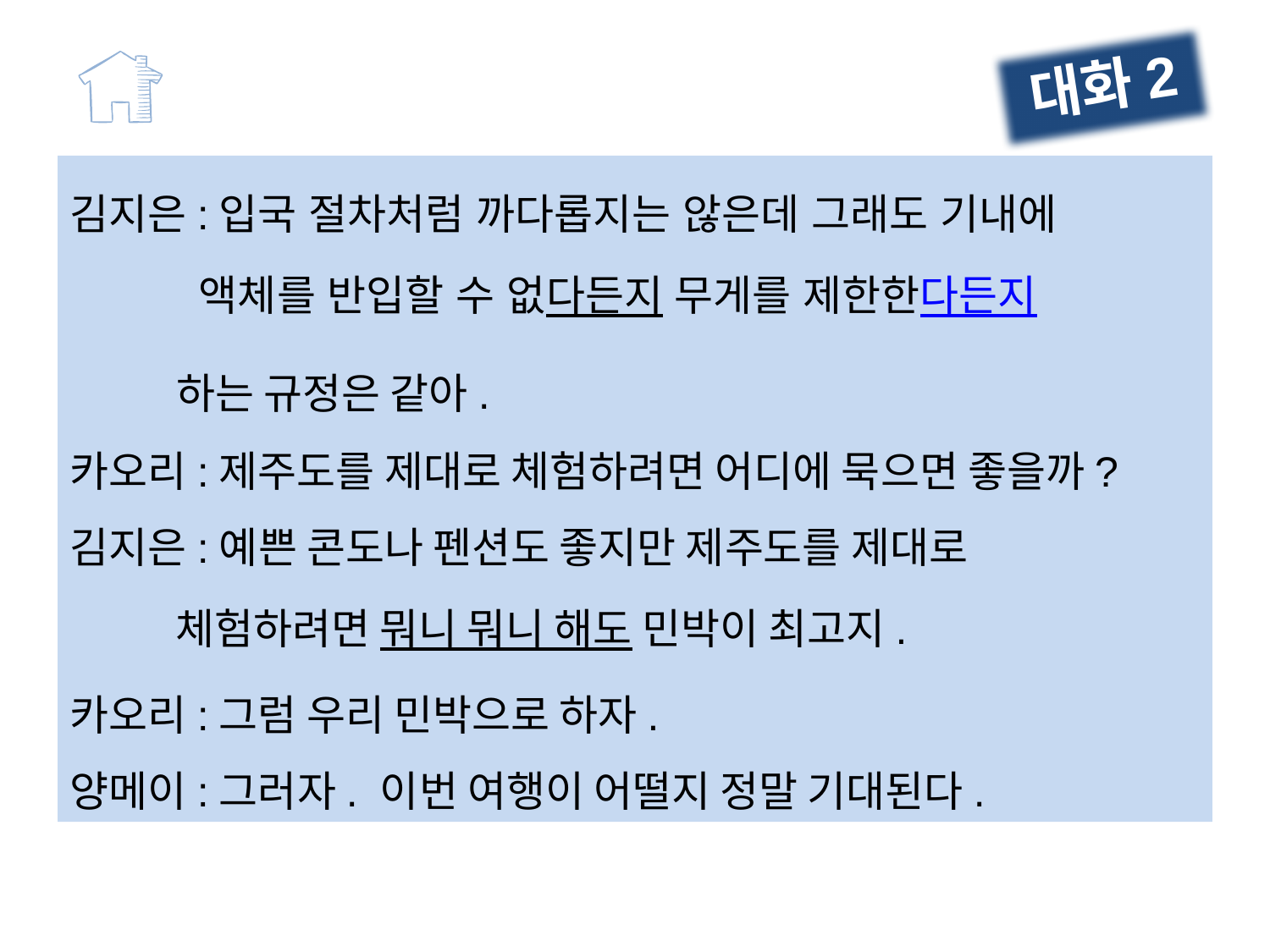

대화2

김지은:입국 절차처럼 까다롭지는 않은데 그래도 기내에
          액체를 반입할 수 없다든지 무게를 제한한다든지
         하는 규정은 같아.
카오리:제주도를 제대로 체험하려면 어디에 묵으면 좋을까?
김지은:예쁜 콘도나 펜션도 좋지만 제주도를 제대로
          체험하려면 뭐니 뭐니 해도 민박이 최고지.
카오리:그럼 우리 민박으로 하자.
양메이:그러자. 이번 여행이 어떨지 정말 기대된다.